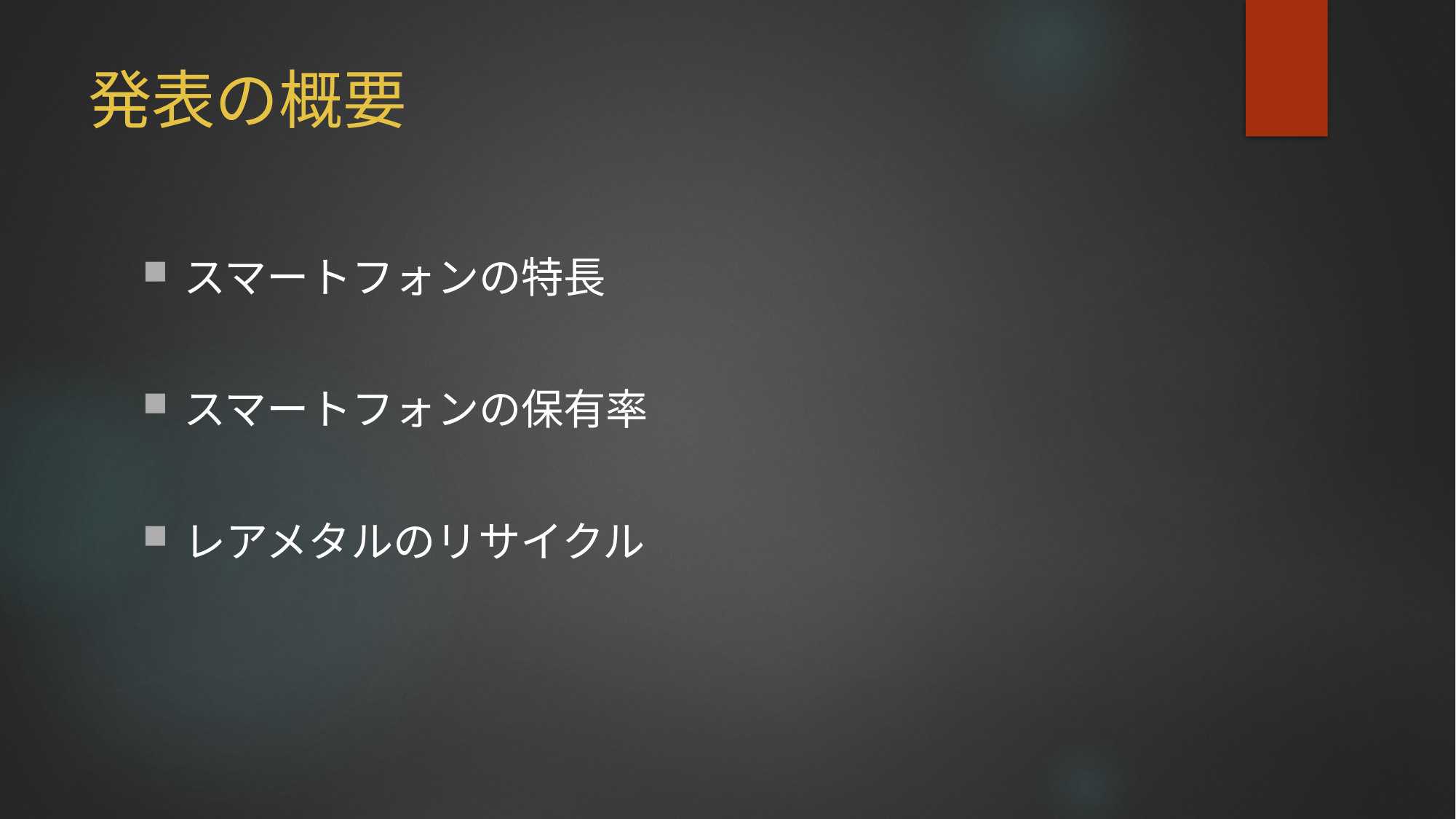

# 発表の概要
スマートフォンの特長

スマートフォンの保有率

レアメタルのリサイクル